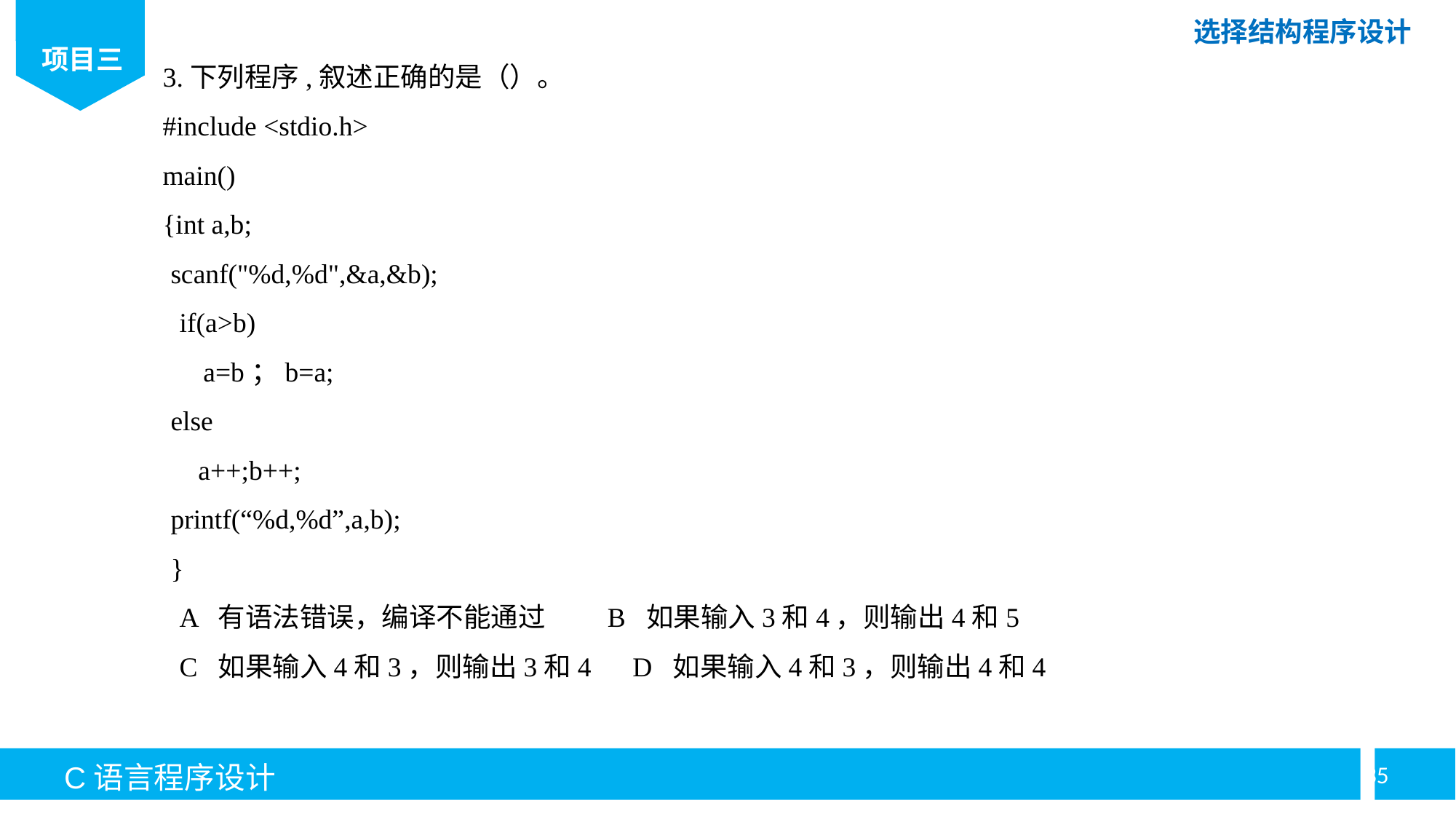

3.下列程序,叙述正确的是（）。
#include <stdio.h>
main()
{int a,b;
scanf("%d,%d",&a,&b);
if(a>b)
a=b；b=a;
else
    a++;b++;
printf(“%d,%d”,a,b);
}
A  有语法错误，编译不能通过         B  如果输入3和4，则输出4和5
C  如果输入4和3，则输出3和4      D  如果输入4和3，则输出4和4